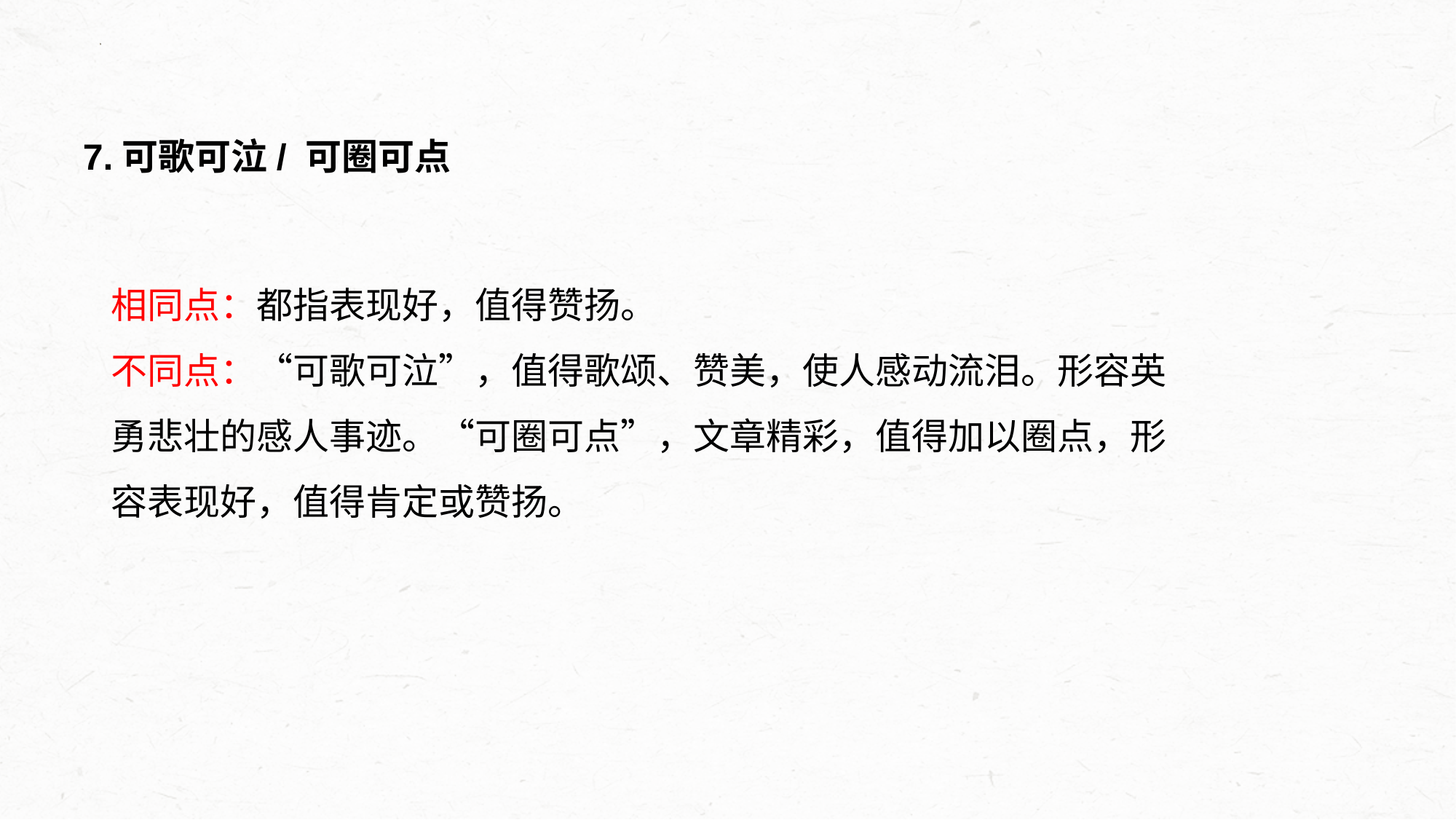

7.可歌可泣/ 可圈可点
相同点：都指表现好，值得赞扬。
不同点：“可歌可泣”，值得歌颂、赞美，使人感动流泪。形容英勇悲壮的感人事迹。“可圈可点”，文章精彩，值得加以圈点，形容表现好，值得肯定或赞扬。